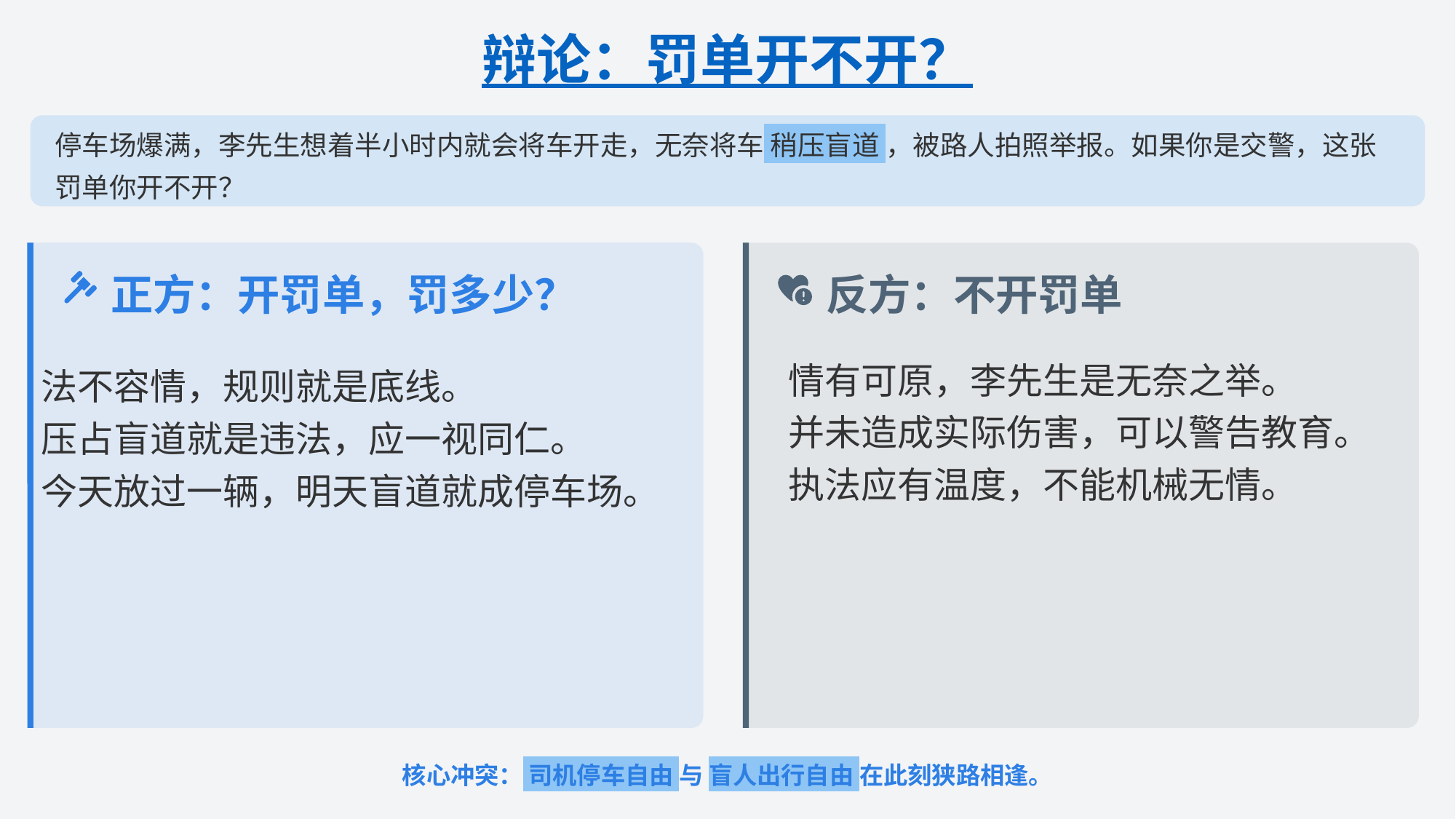

辩论：罚单开不开？

停车场爆满，李先生想着半小时内就会将车开走，无奈将车 稍压盲道 ，被路人拍照举报。如果你是交警，这张罚单你开不开？

正方：开罚单，罚多少？
反方：不开罚单

情有可原，李先生是无奈之举。
并未造成实际伤害，可以警告教育。
执法应有温度，不能机械无情。
法不容情，规则就是底线。
压占盲道就是违法，应一视同仁。
今天放过一辆，明天盲道就成停车场。
核心冲突： 司机停车自由 与 盲人出行自由 在此刻狭路相逢。